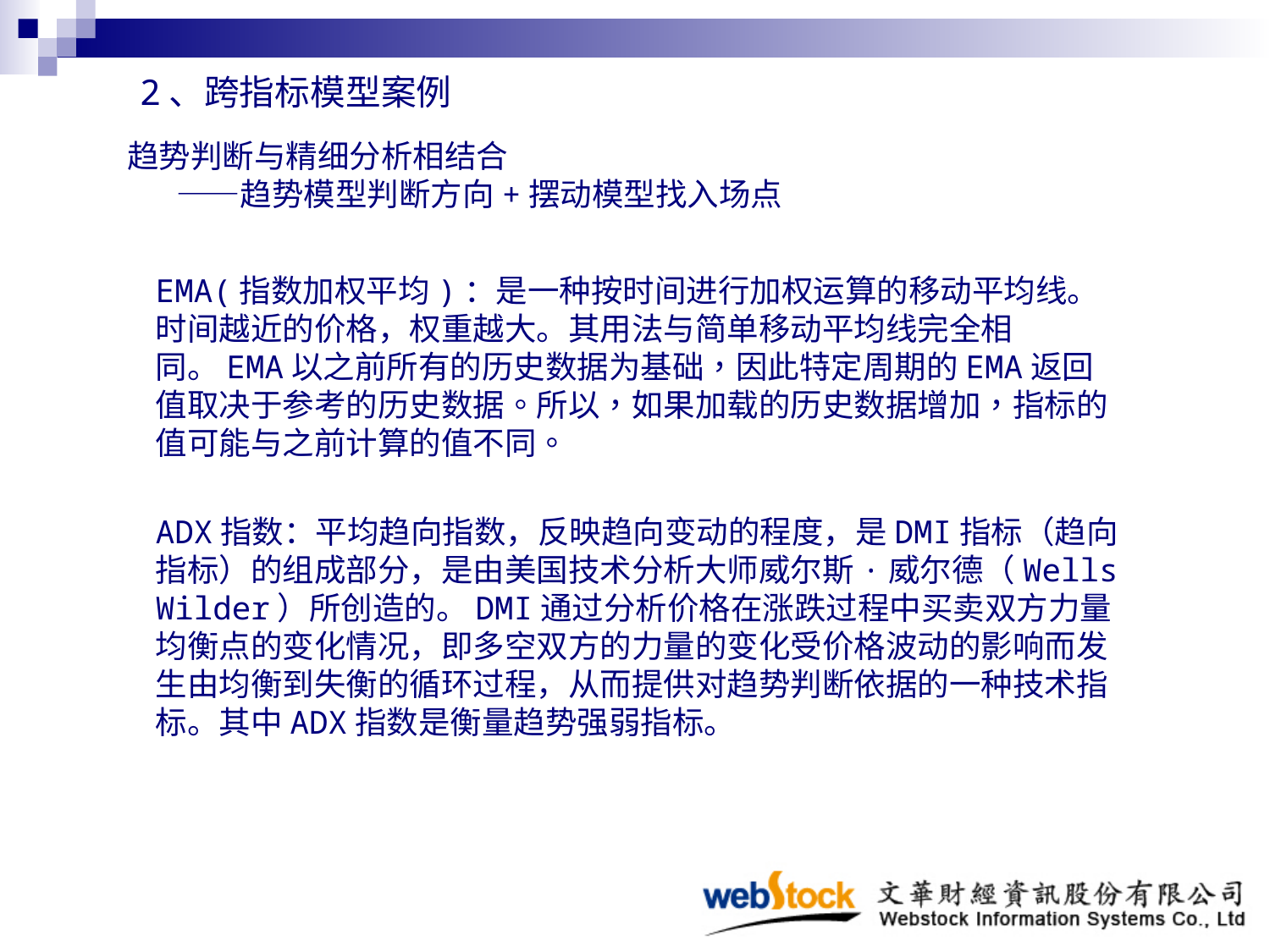

# 趋势判断与精细分析相结合 ——趋势模型判断方向+摆动模型找入场点
 2、跨指标模型案例
EMA(指数加权平均)：是一种按时间进行加权运算的移动平均线。时间越近的价格，权重越大。其用法与简单移动平均线完全相同。EMA以之前所有的历史数据为基础，因此特定周期的EMA返回值取决于参考的历史数据。所以，如果加载的历史数据增加，指标的值可能与之前计算的值不同。

ADX指数：平均趋向指数，反映趋向变动的程度，是DMI指标（趋向指标）的组成部分，是由美国技术分析大师威尔斯·威尔德（Wells Wilder）所创造的。DMI通过分析价格在涨跌过程中买卖双方力量均衡点的变化情况，即多空双方的力量的变化受价格波动的影响而发生由均衡到失衡的循环过程，从而提供对趋势判断依据的一种技术指标。其中ADX指数是衡量趋势强弱指标。